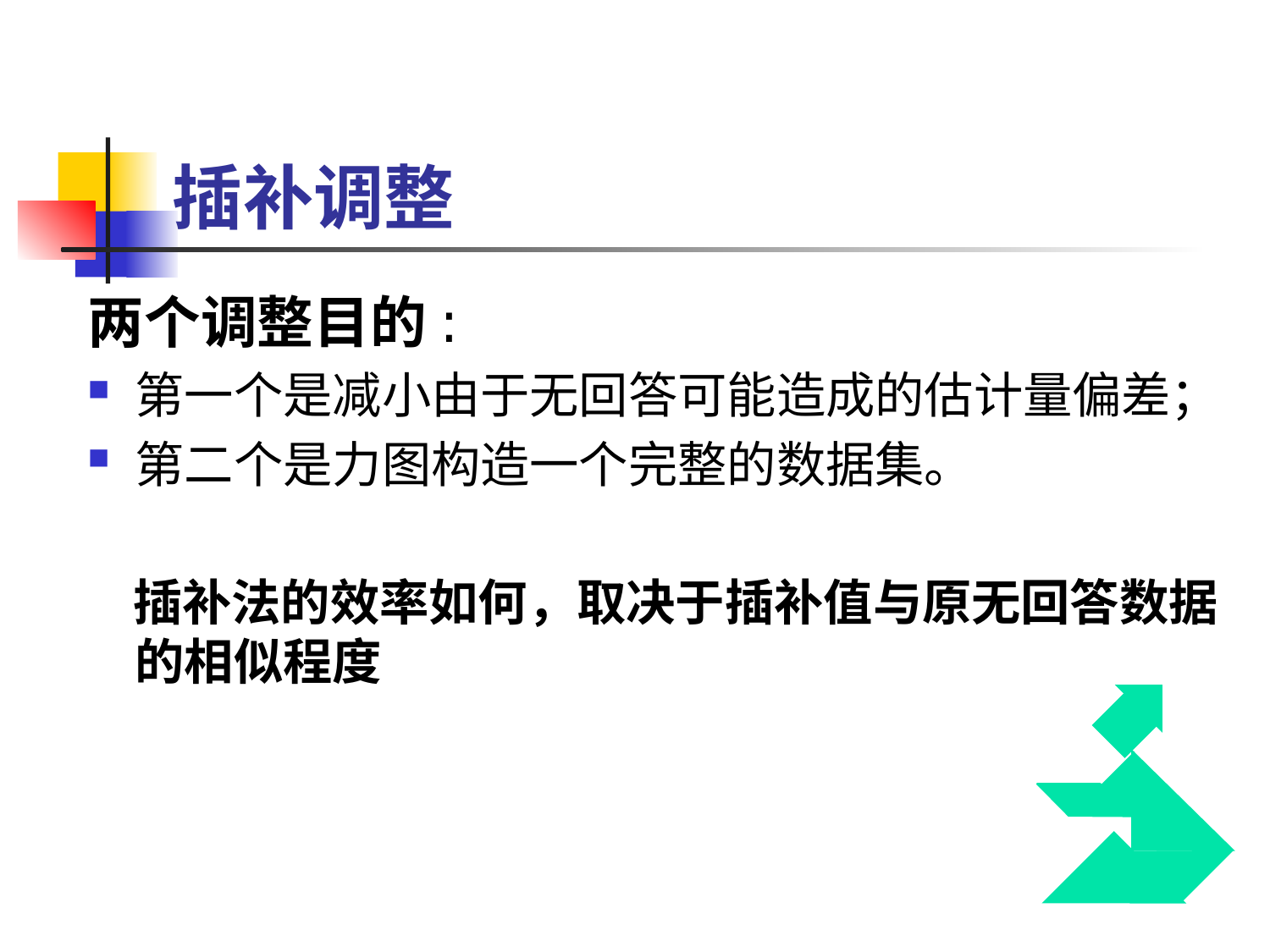

# 插补调整
两个调整目的:
第一个是减小由于无回答可能造成的估计量偏差；
第二个是力图构造一个完整的数据集。

   插补法的效率如何，取决于插补值与原无回答数据的相似程度